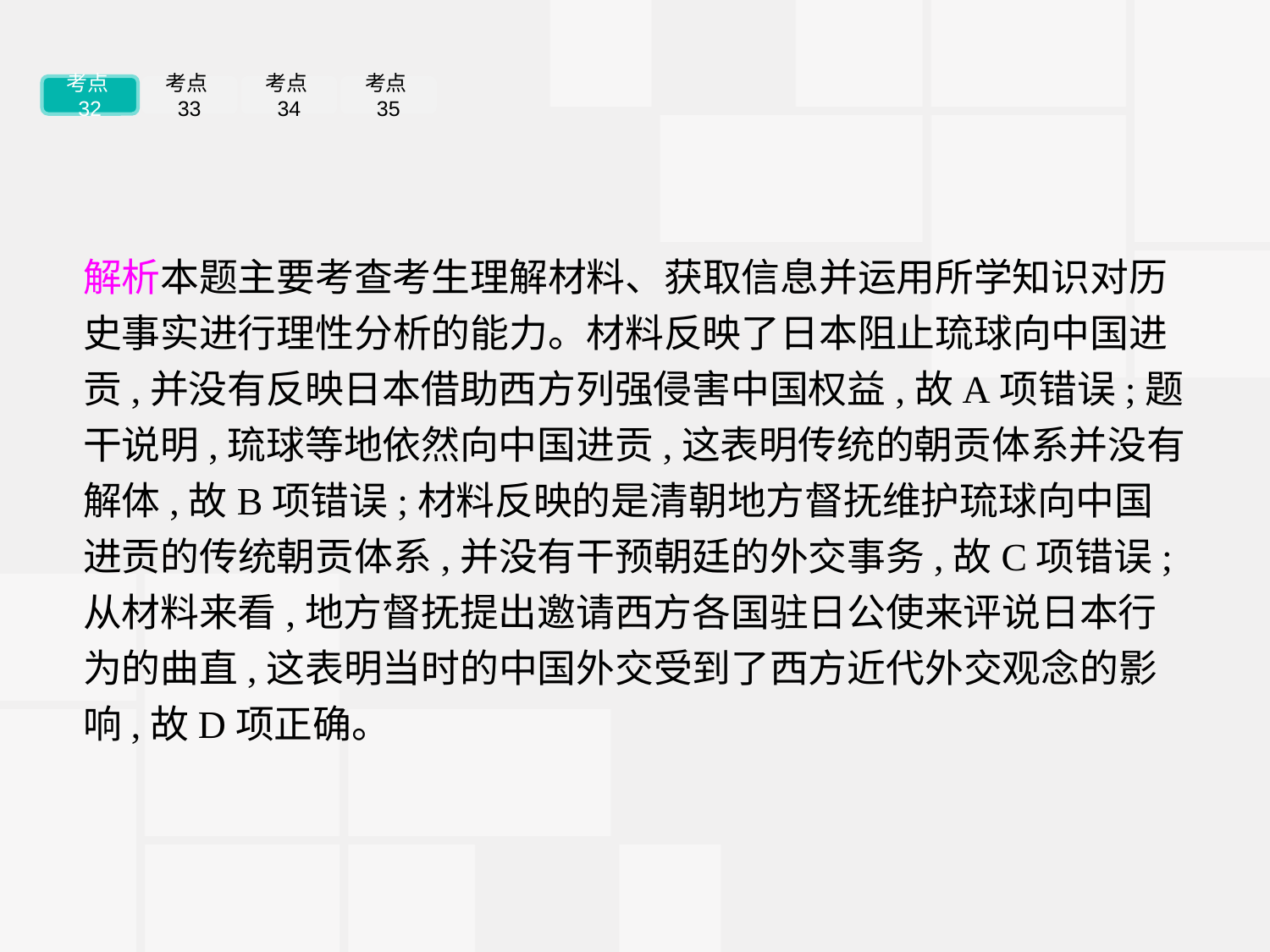

考点32
考点33
考点34
考点35
解析本题主要考查考生理解材料、获取信息并运用所学知识对历史事实进行理性分析的能力。材料反映了日本阻止琉球向中国进贡,并没有反映日本借助西方列强侵害中国权益,故A项错误;题干说明,琉球等地依然向中国进贡,这表明传统的朝贡体系并没有解体,故B项错误;材料反映的是清朝地方督抚维护琉球向中国进贡的传统朝贡体系,并没有干预朝廷的外交事务,故C项错误;从材料来看,地方督抚提出邀请西方各国驻日公使来评说日本行为的曲直,这表明当时的中国外交受到了西方近代外交观念的影响,故D项正确。